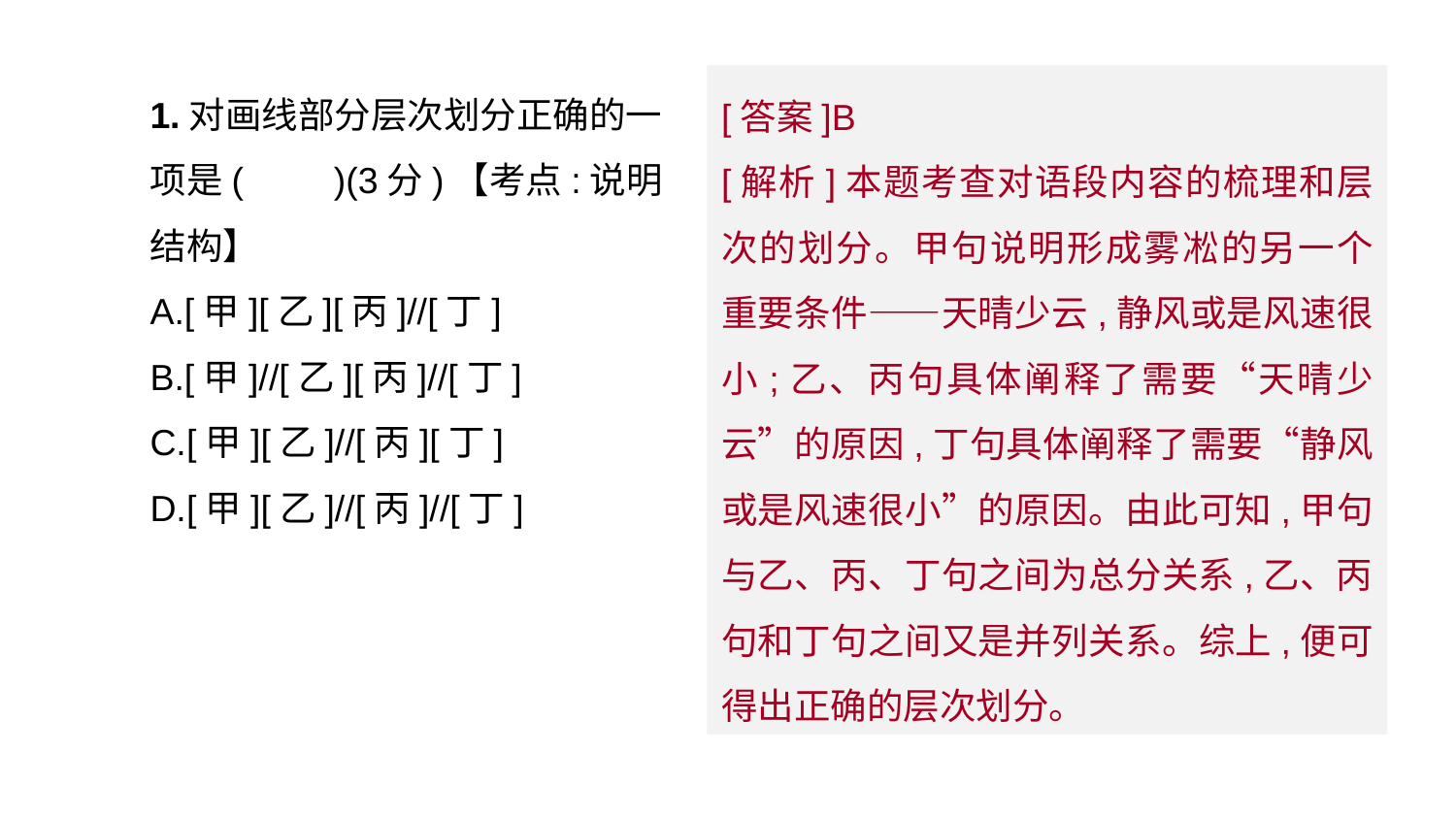

1.对画线部分层次划分正确的一项是(　　)(3分)【考点:说明结构】
A.[甲][乙][丙]//[丁]
B.[甲]//[乙][丙]//[丁]
C.[甲][乙]//[丙][丁]
D.[甲][乙]//[丙]//[丁]
[答案]B
[解析]本题考查对语段内容的梳理和层次的划分。甲句说明形成雾凇的另一个重要条件——天晴少云,静风或是风速很小;乙、丙句具体阐释了需要“天晴少云”的原因,丁句具体阐释了需要“静风或是风速很小”的原因。由此可知,甲句与乙、丙、丁句之间为总分关系,乙、丙句和丁句之间又是并列关系。综上,便可得出正确的层次划分。